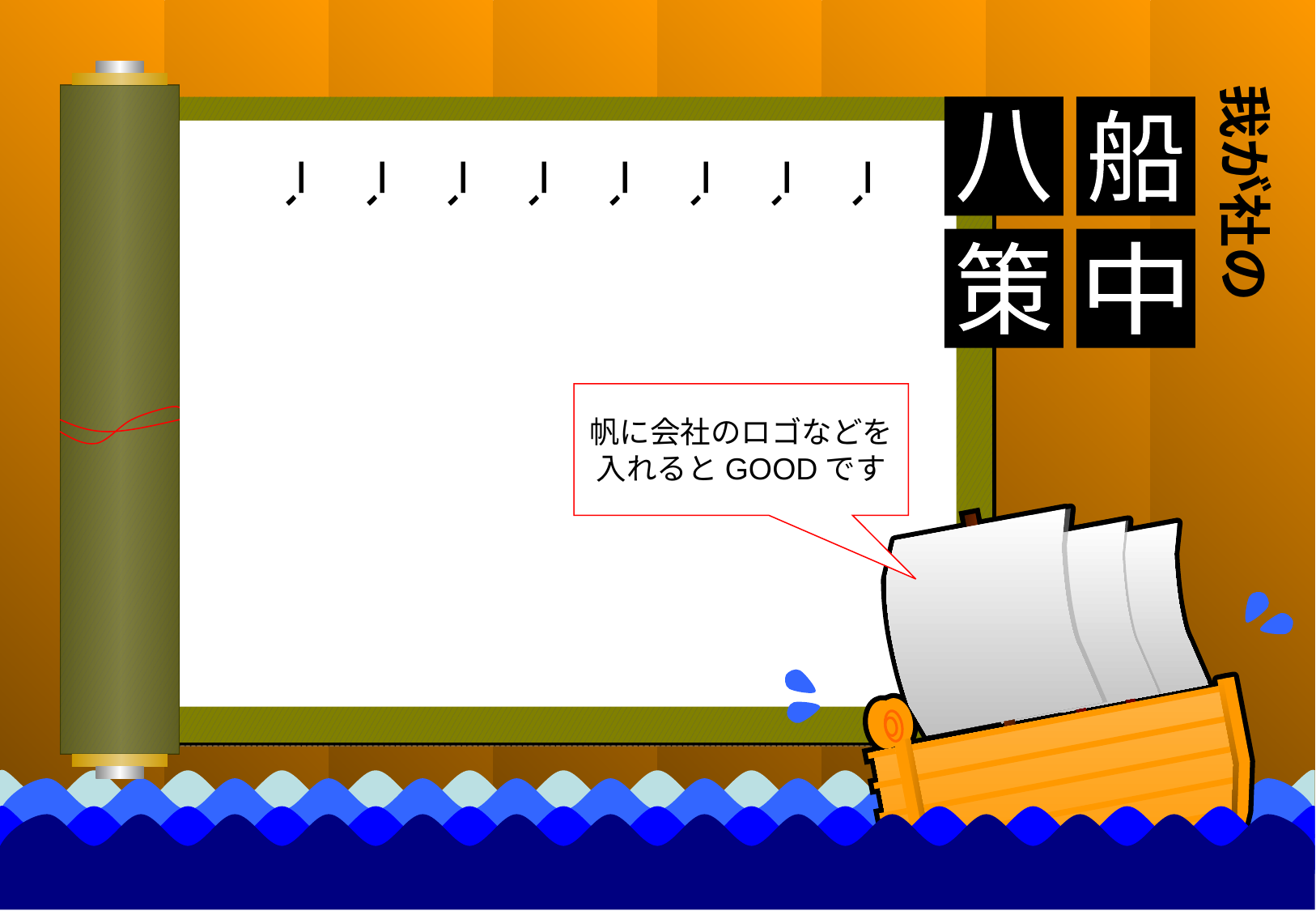

我が社の

八
船

策
中

一、

一、

一、

一、

一、

一、

一、

一、
帆に会社のロゴなどを入れるとGOODです